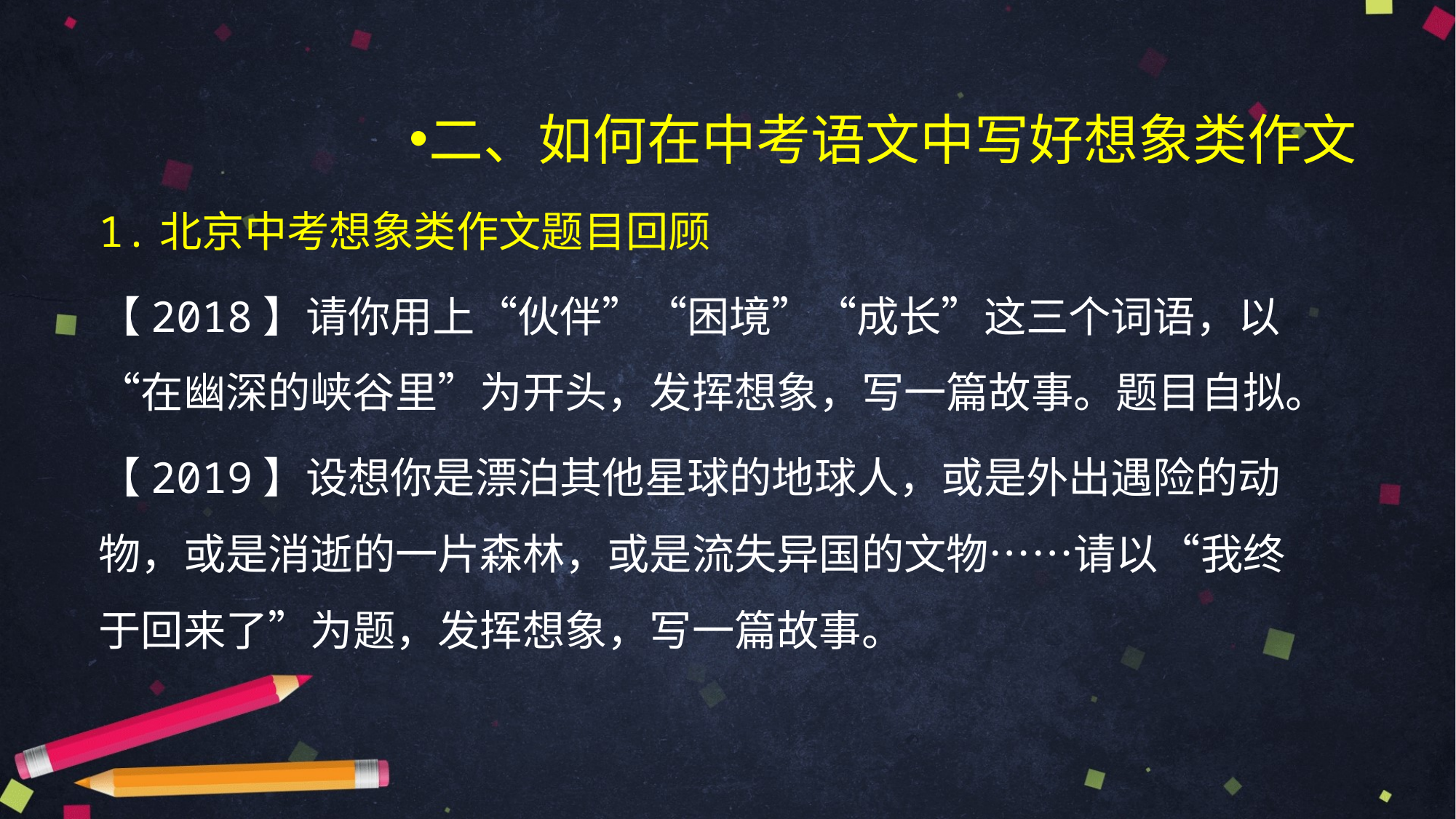

二、如何在中考语文中写好想象类作文
1.北京中考想象类作文题目回顾
【2018】请你用上“伙伴”“困境”“成长”这三个词语，以“在幽深的峡谷里”为开头，发挥想象，写一篇故事。题目自拟。
【2019】设想你是漂泊其他星球的地球人，或是外出遇险的动物，或是消逝的一片森林，或是流失异国的文物……请以“我终于回来了”为题，发挥想象，写一篇故事。